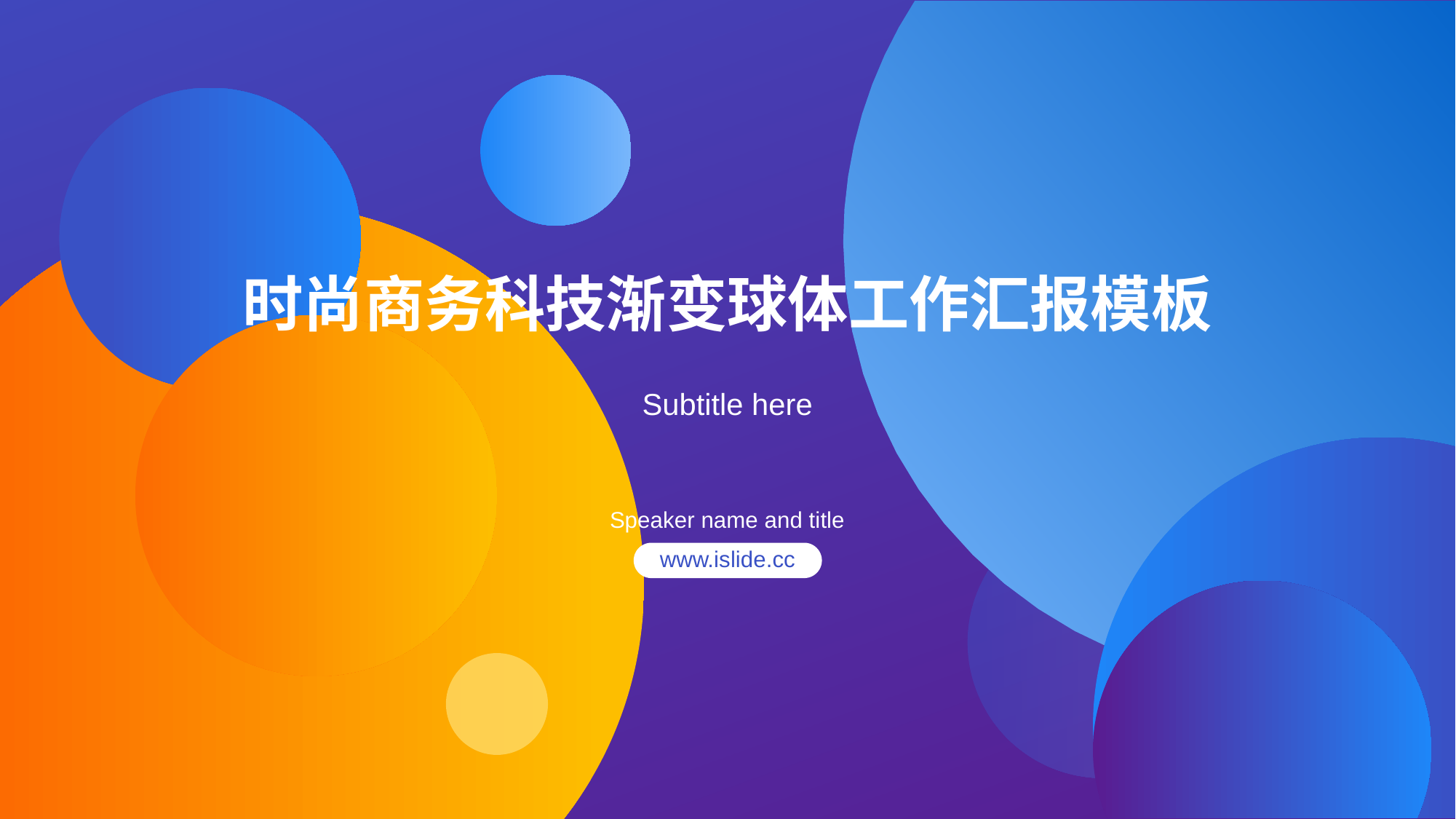

# 时尚商务科技渐变球体工作汇报模板
Subtitle here
Speaker name and title
www.islide.cc